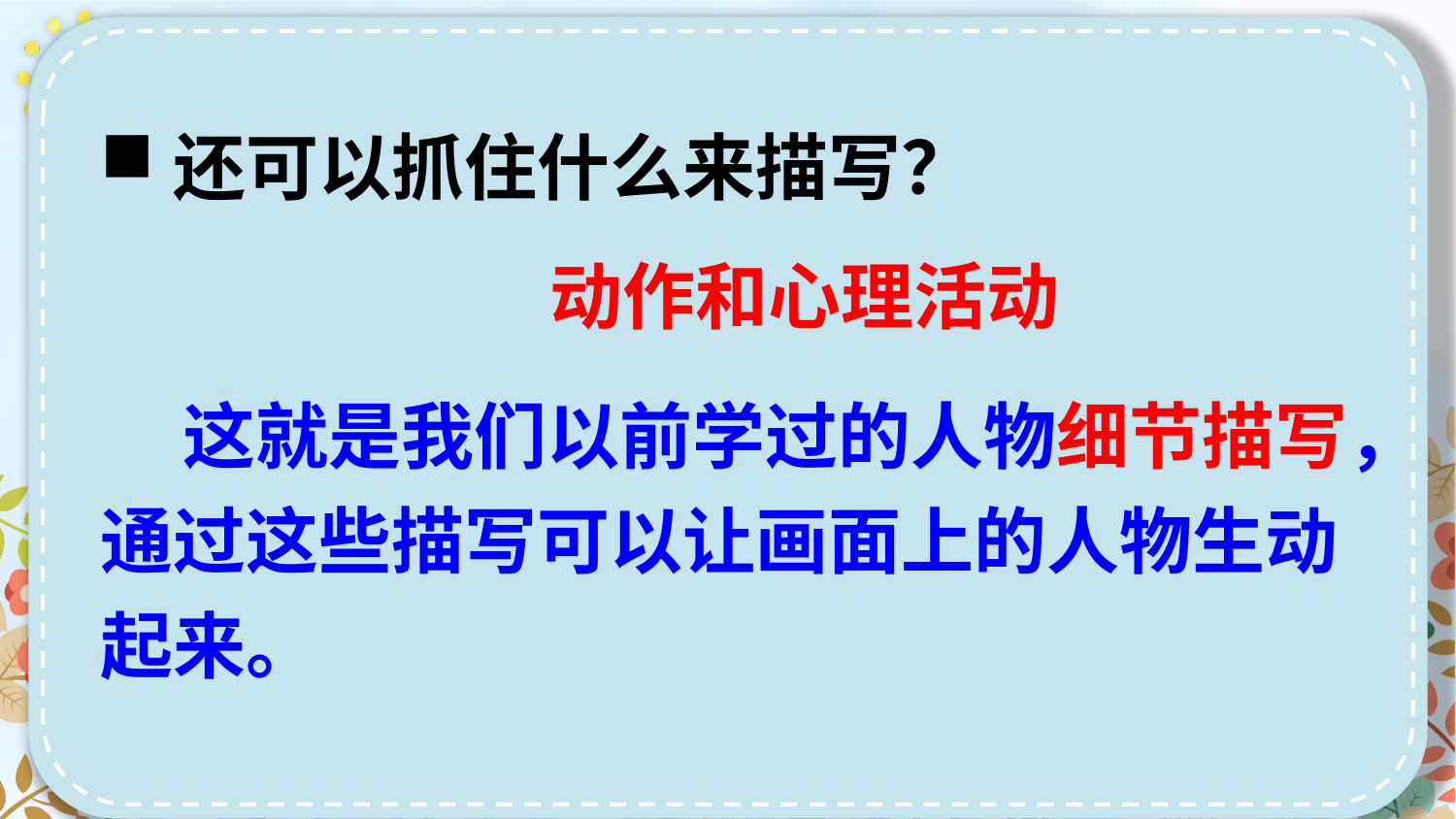

还可以抓住什么来描写？
动作和心理活动
    这就是我们以前学过的人物细节描写，通过这些描写可以让画面上的人物生动起来。